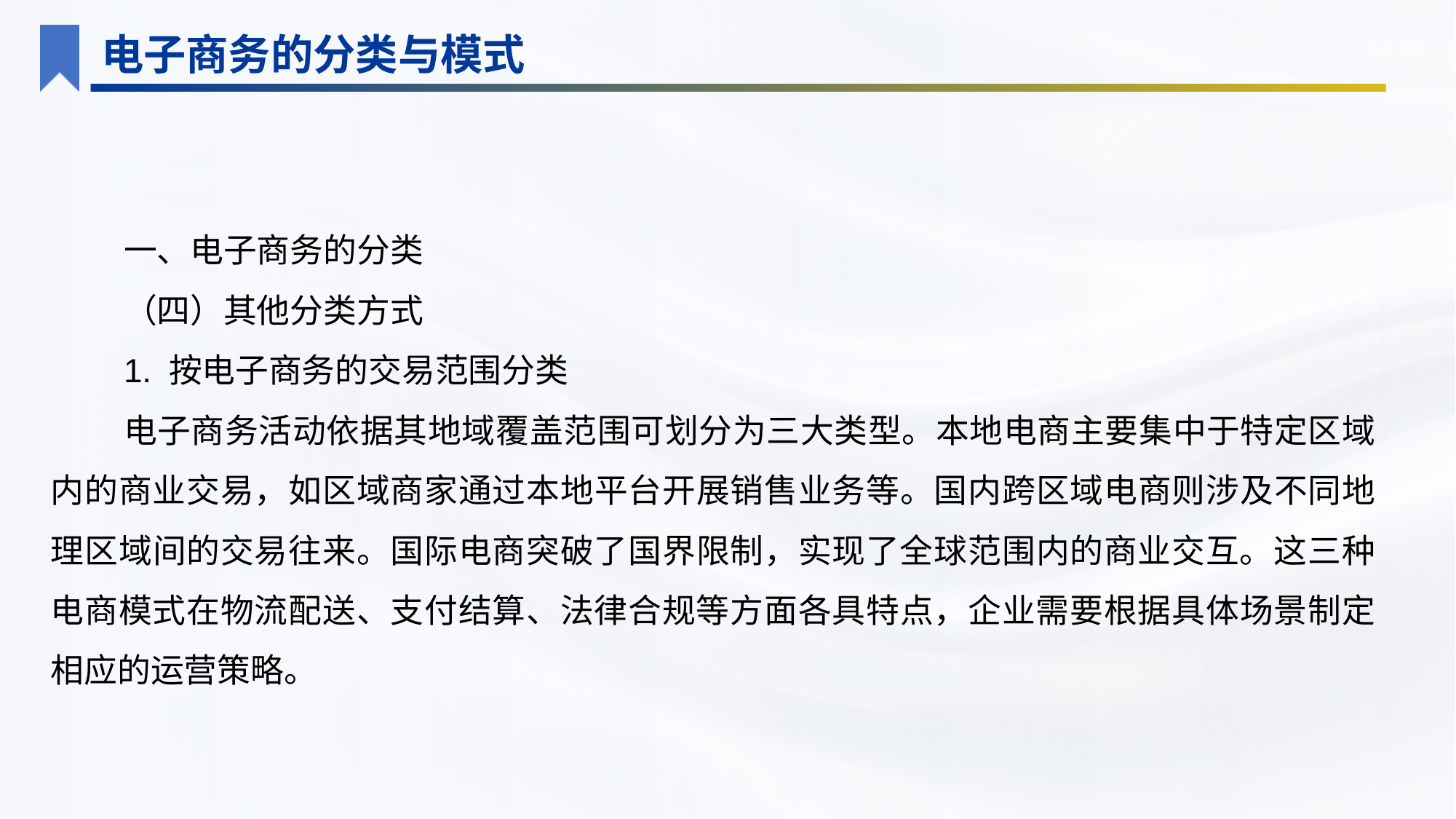

电子商务的分类与模式
一、电子商务的分类
（四）其他分类方式
1. 按电子商务的交易范围分类
电子商务活动依据其地域覆盖范围可划分为三大类型。本地电商主要集中于特定区域内的商业交易，如区域商家通过本地平台开展销售业务等。国内跨区域电商则涉及不同地理区域间的交易往来。国际电商突破了国界限制，实现了全球范围内的商业交互。这三种电商模式在物流配送、支付结算、法律合规等方面各具特点，企业需要根据具体场景制定相应的运营策略。